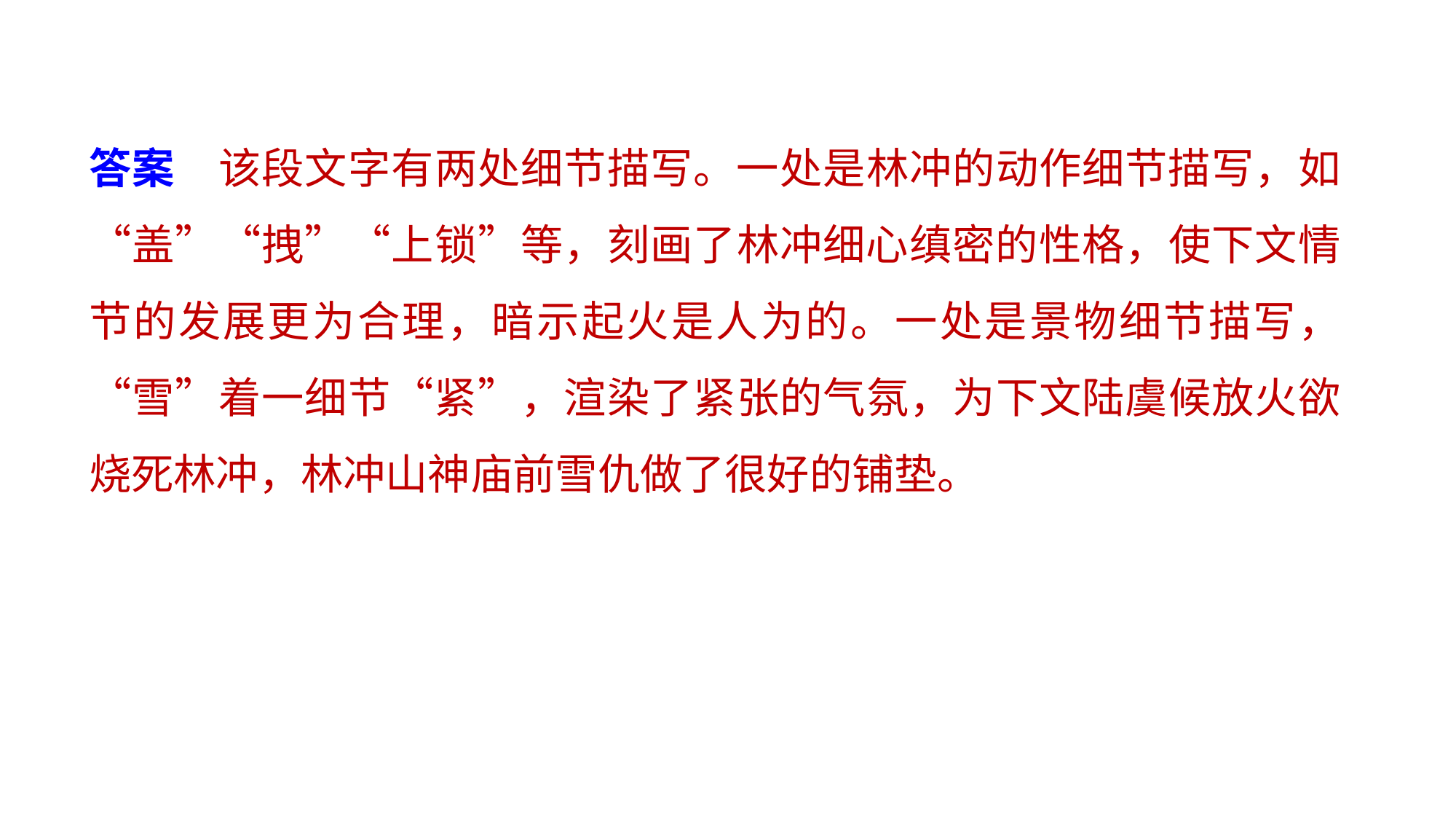

答案　该段文字有两处细节描写。一处是林冲的动作细节描写，如“盖”“拽”“上锁”等，刻画了林冲细心缜密的性格，使下文情节的发展更为合理，暗示起火是人为的。一处是景物细节描写，“雪”着一细节“紧”，渲染了紧张的气氛，为下文陆虞候放火欲烧死林冲，林冲山神庙前雪仇做了很好的铺垫。